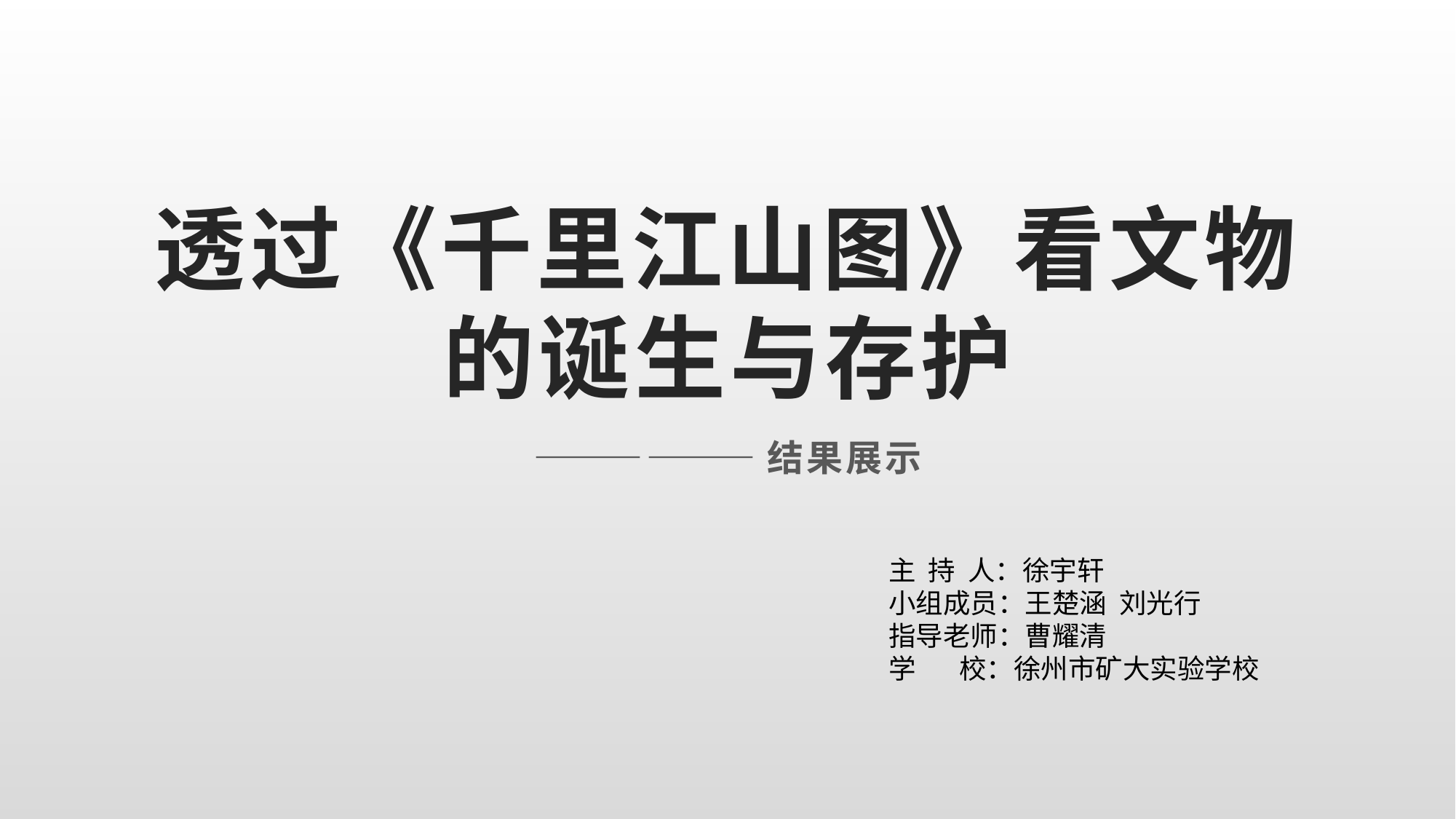

# 透过《千里江山图》看文物的诞生与存护
——————结果展示
主  持  人：徐宇轩
小组成员：王楚涵  刘光行
指导老师：曹耀清
学       校：徐州市矿大实验学校